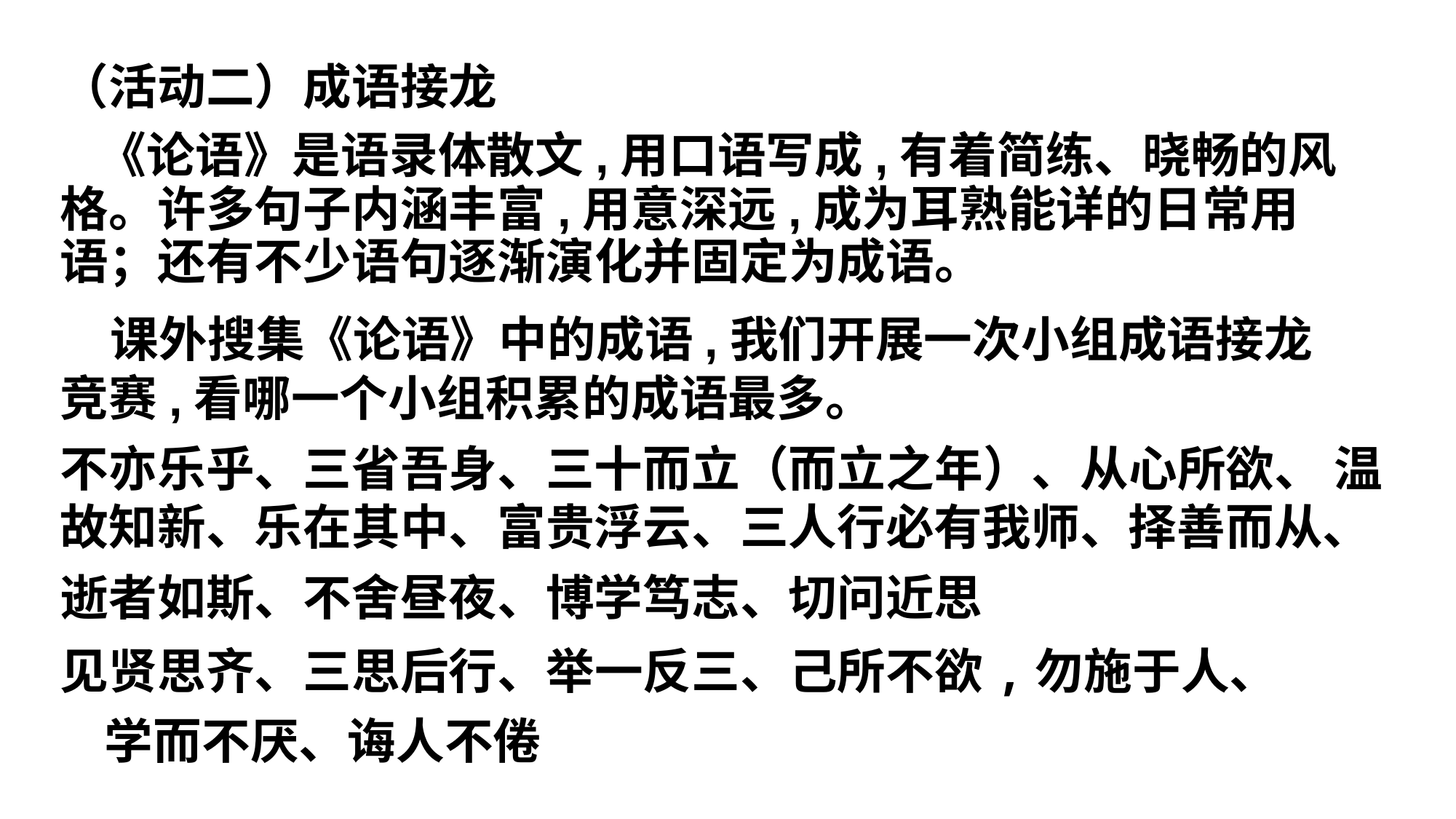

（活动二）成语接龙
  《论语》是语录体散文,用口语写成,有着简练、晓畅的风格。许多句子内涵丰富,用意深远,成为耳熟能详的日常用语；还有不少语句逐渐演化并固定为成语。
   课外搜集《论语》中的成语,我们开展一次小组成语接龙竞赛,看哪一个小组积累的成语最多。
不亦乐乎、三省吾身、三十而立（而立之年）、从心所欲、 温故知新、乐在其中、富贵浮云、三人行必有我师、择善而从、
逝者如斯、不舍昼夜、博学笃志、切问近思
见贤思齐、三思后行、举一反三、己所不欲,勿施于人、     学而不厌、诲人不倦